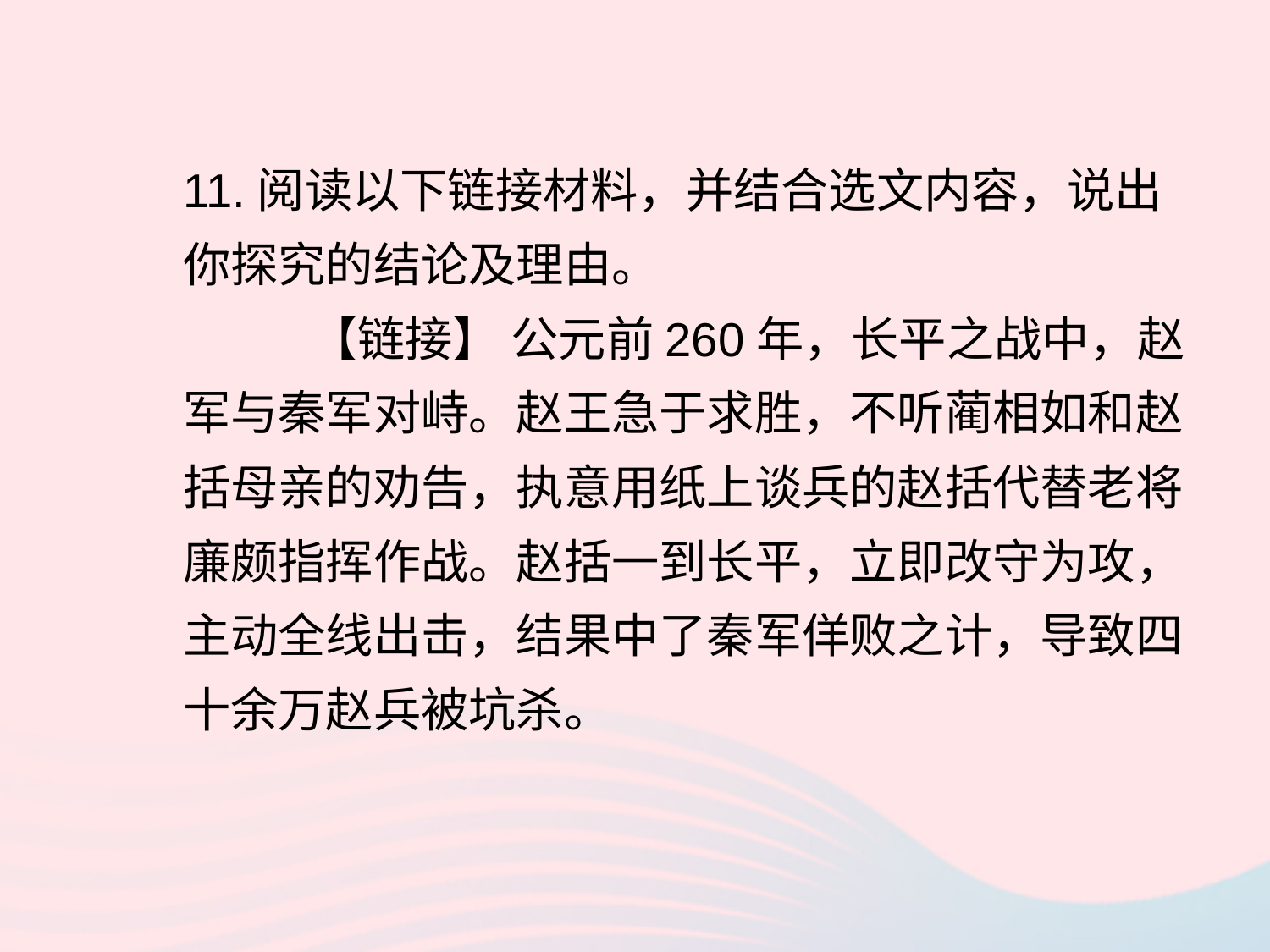

11.阅读以下链接材料，并结合选文内容，说出你探究的结论及理由。
	【链接】 公元前260年，长平之战中，赵军与秦军对峙。赵王急于求胜，不听蔺相如和赵括母亲的劝告，执意用纸上谈兵的赵括代替老将廉颇指挥作战。赵括一到长平，立即改守为攻，主动全线出击，结果中了秦军佯败之计，导致四十余万赵兵被坑杀。